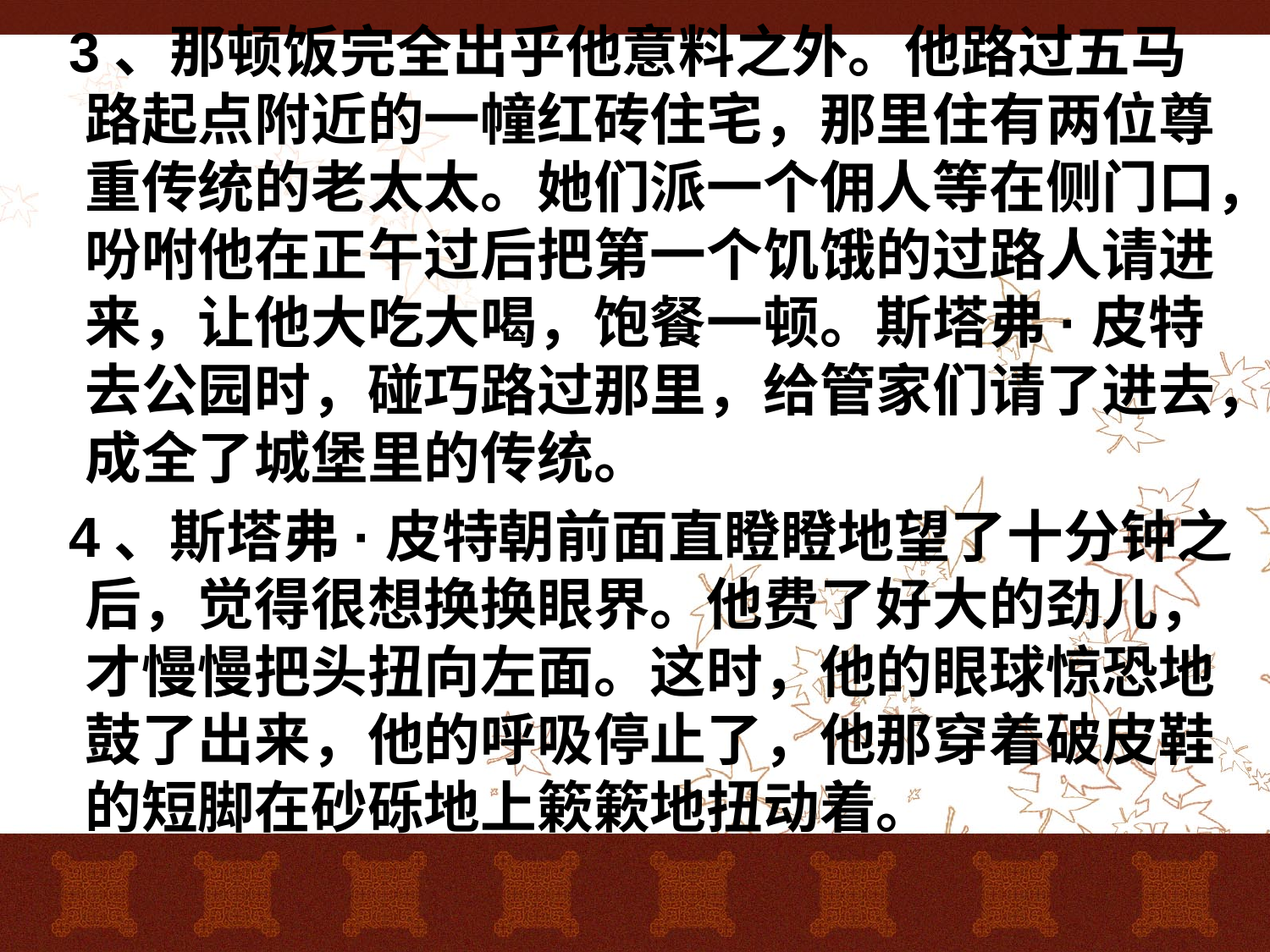

3、那顿饭完全出乎他意料之外。他路过五马路起点附近的一幢红砖住宅，那里住有两位尊重传统的老太太。她们派一个佣人等在侧门口，吩咐他在正午过后把第一个饥饿的过路人请进来，让他大吃大喝，饱餐一顿。斯塔弗·皮特去公园时，碰巧路过那里，给管家们请了进去，成全了城堡里的传统。
  4、斯塔弗·皮特朝前面直瞪瞪地望了十分钟之后，觉得很想换换眼界。他费了好大的劲儿，才慢慢把头扭向左面。这时，他的眼球惊恐地鼓了出来，他的呼吸停止了，他那穿着破皮鞋的短脚在砂砾地上簌簌地扭动着。